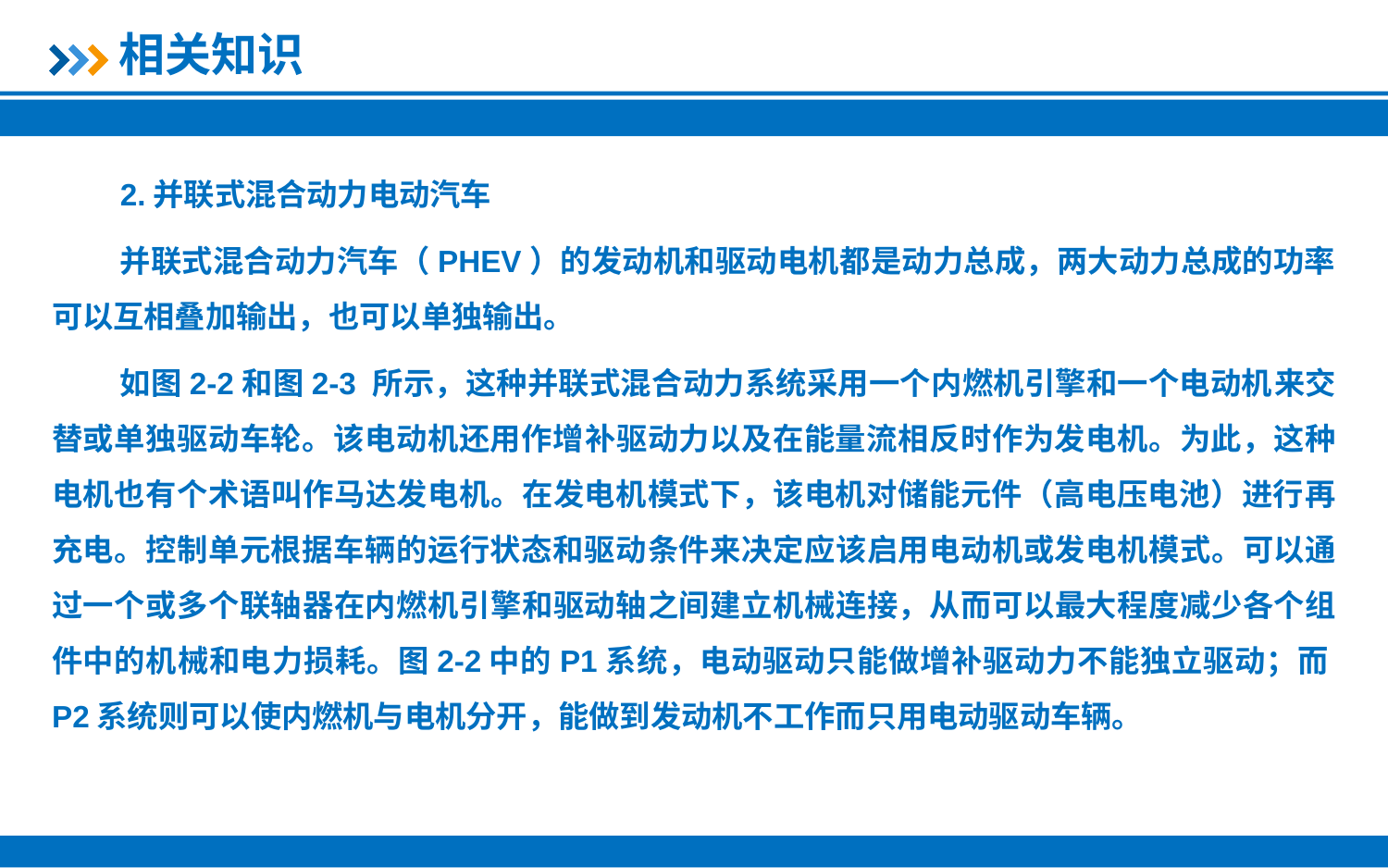

相关知识
2.并联式混合动力电动汽车
并联式混合动力汽车（PHEV）的发动机和驱动电机都是动力总成，两大动力总成的功率可以互相叠加输出，也可以单独输出。
如图2-2和图2-3 所示，这种并联式混合动力系统采用一个内燃机引擎和一个电动机来交替或单独驱动车轮。该电动机还用作增补驱动力以及在能量流相反时作为发电机。为此，这种电机也有个术语叫作马达发电机。在发电机模式下，该电机对储能元件（高电压电池）进行再充电。控制单元根据车辆的运行状态和驱动条件来决定应该启用电动机或发电机模式。可以通过一个或多个联轴器在内燃机引擎和驱动轴之间建立机械连接，从而可以最大程度减少各个组件中的机械和电力损耗。图2-2中的P1系统，电动驱动只能做增补驱动力不能独立驱动；而P2系统则可以使内燃机与电机分开，能做到发动机不工作而只用电动驱动车辆。